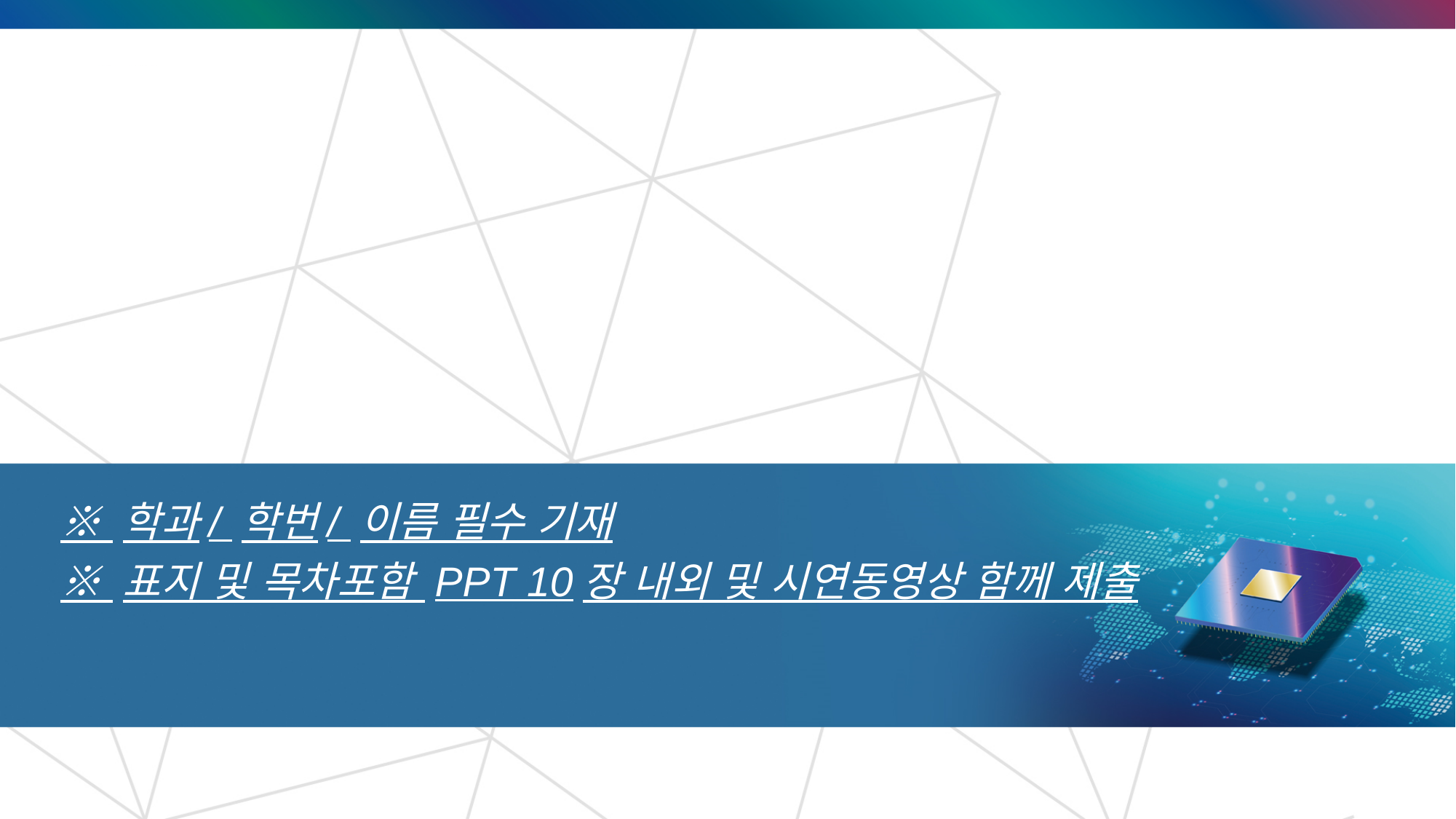

#
※ 학과/ 학번/ 이름 필수 기재
※ 표지 및 목차포함 PPT 10장 내외 및 시연동영상 함께 제출